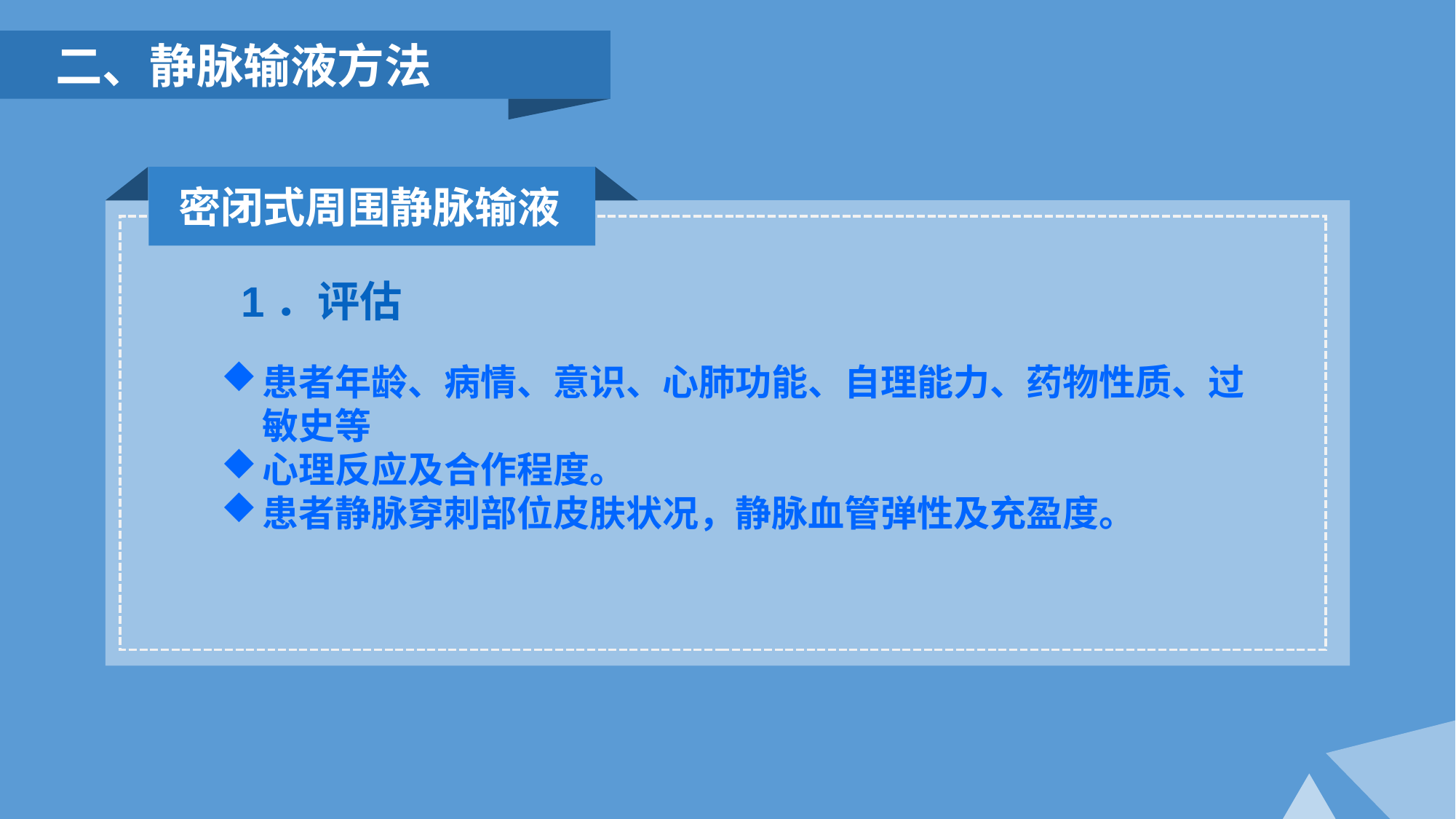

二、静脉输液方法

密闭式周围静脉输液

1．评估

患者年龄、病情、意识、心肺功能、自理能力、药物性质、过敏史等
心理反应及合作程度。
患者静脉穿刺部位皮肤状况，静脉血管弹性及充盈度。